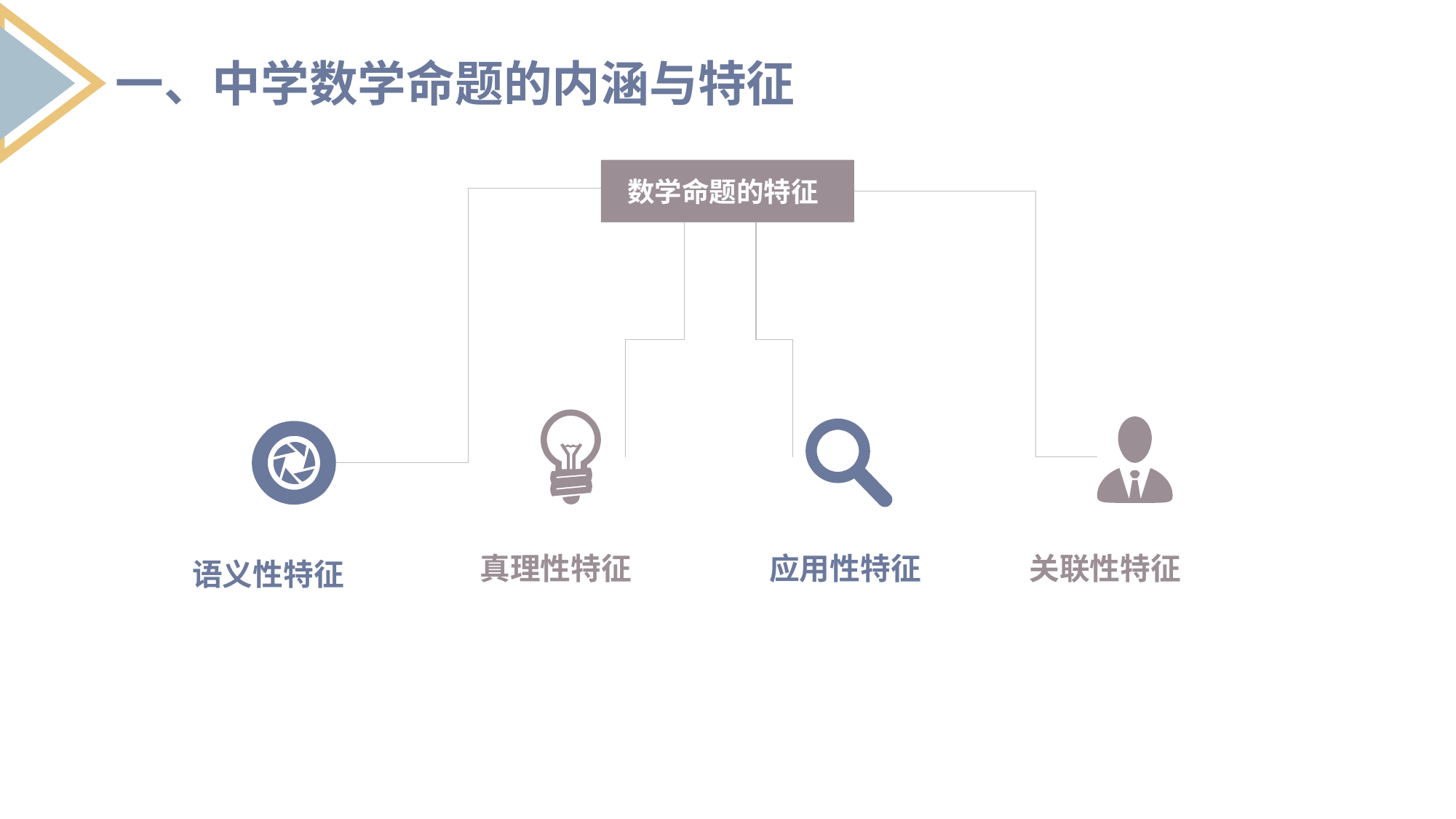

一、中学数学命题的内涵与特征

数学命题的特征

真理性特征
应用性特征
关联性特征
语义性特征